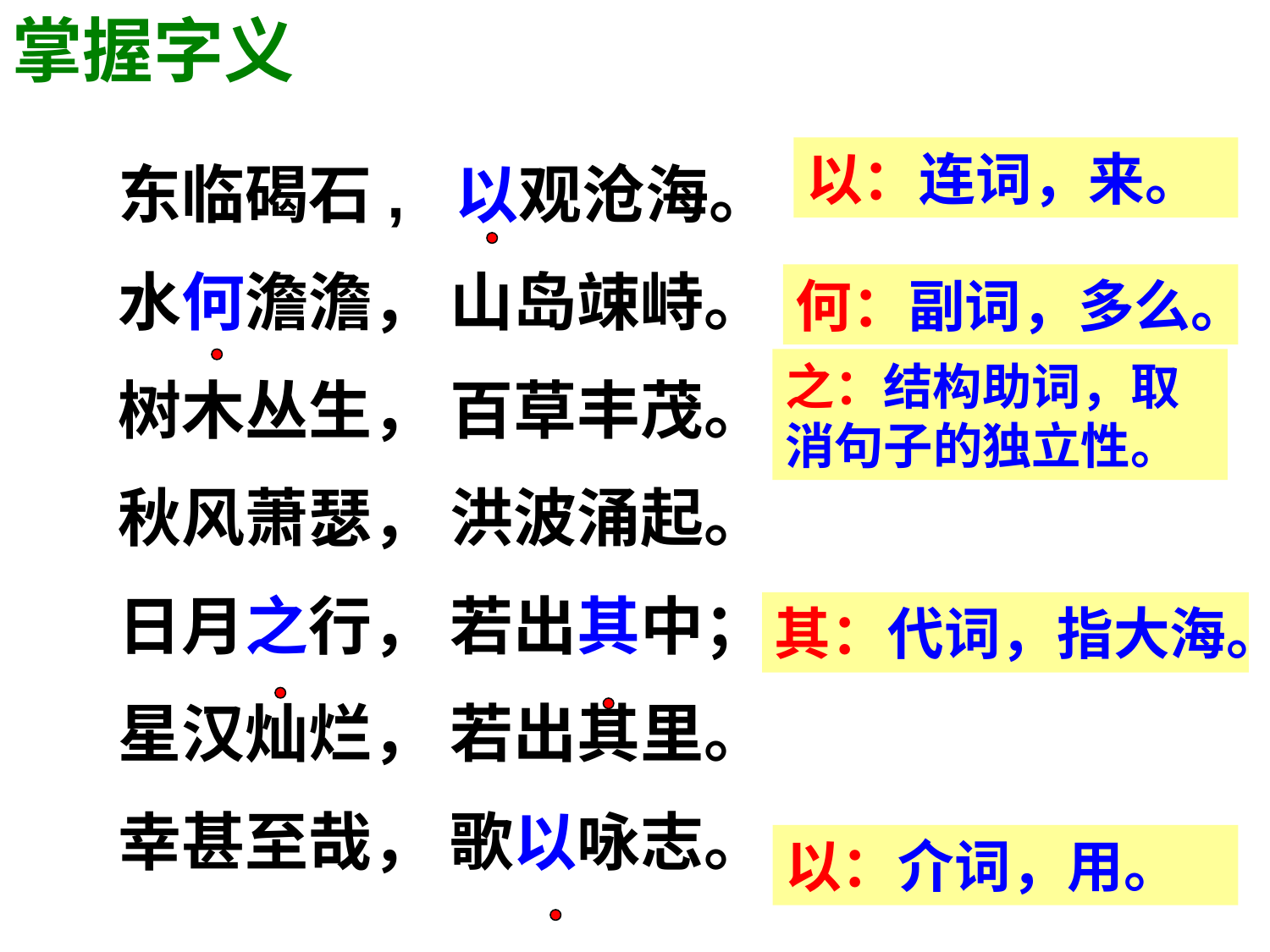

掌握字义
以：连词，来。
东临碣石,  以观沧海。
水何澹澹， 山岛竦峙。
树木丛生， 百草丰茂。
秋风萧瑟， 洪波涌起。
日月之行， 若出其中；
星汉灿烂， 若出其里。
幸甚至哉， 歌以咏志。

何：副词，多么。

之：结构助词，取消句子的独立性。

其：代词，指大海。

以：介词，用。